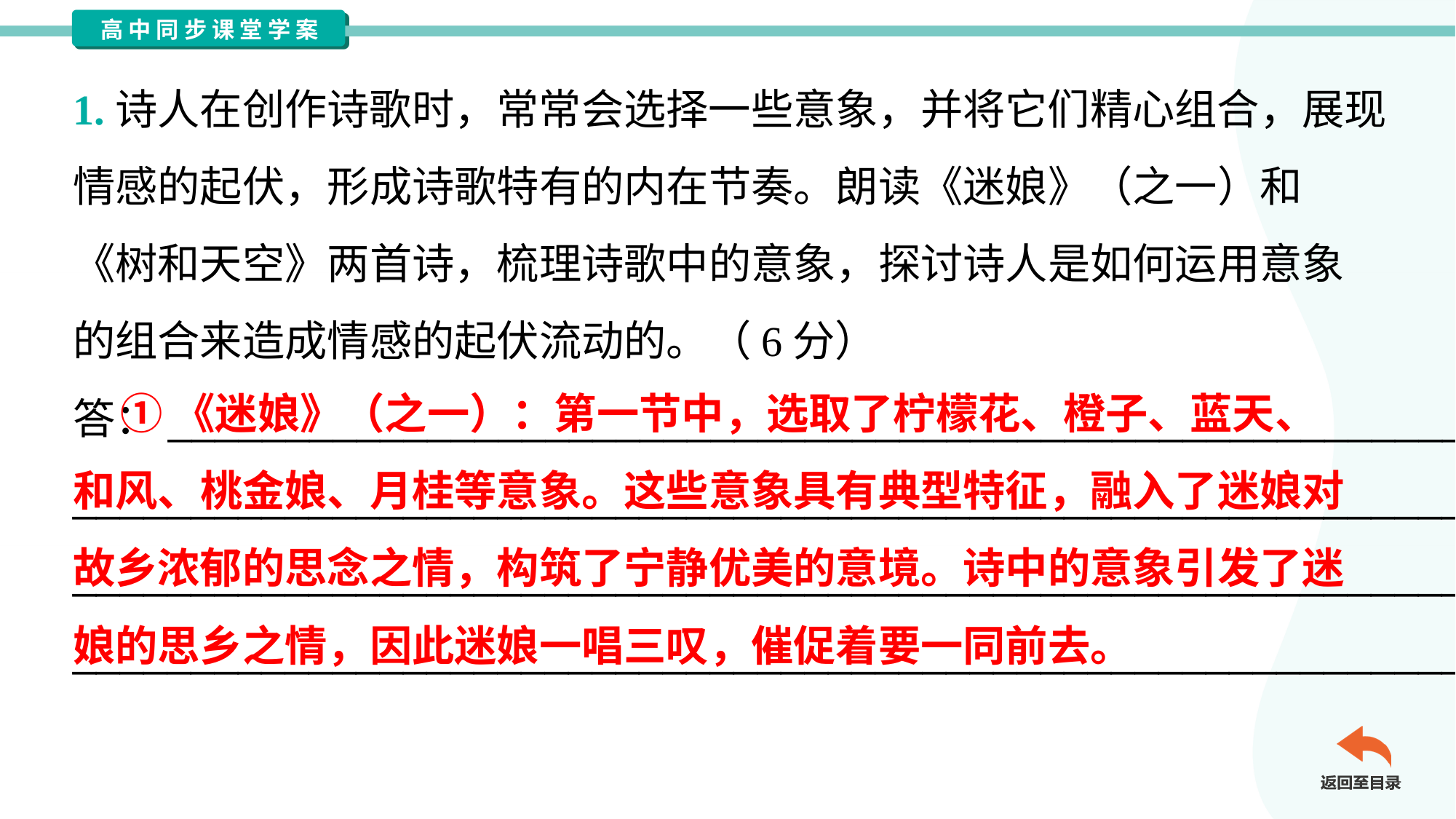

1.诗人在创作诗歌时，常常会选择一些意象，并将它们精心组合，展现
情感的起伏，形成诗歌特有的内在节奏。朗读《迷娘》（之一）和
《树和天空》两首诗，梳理诗歌中的意象，探讨诗人是如何运用意象
的组合来造成情感的起伏流动的。（6分）
答：_________________________________________________________
_____________________________________________________________
_____________________________________________________________
_____________________________________________________________
     ①《迷娘》（之一）：第一节中，选取了柠檬花、橙子、蓝天、
和风、桃金娘、月桂等意象。这些意象具有典型特征，融入了迷娘对
故乡浓郁的思念之情，构筑了宁静优美的意境。诗中的意象引发了迷
娘的思乡之情，因此迷娘一唱三叹，催促着要一同前去。